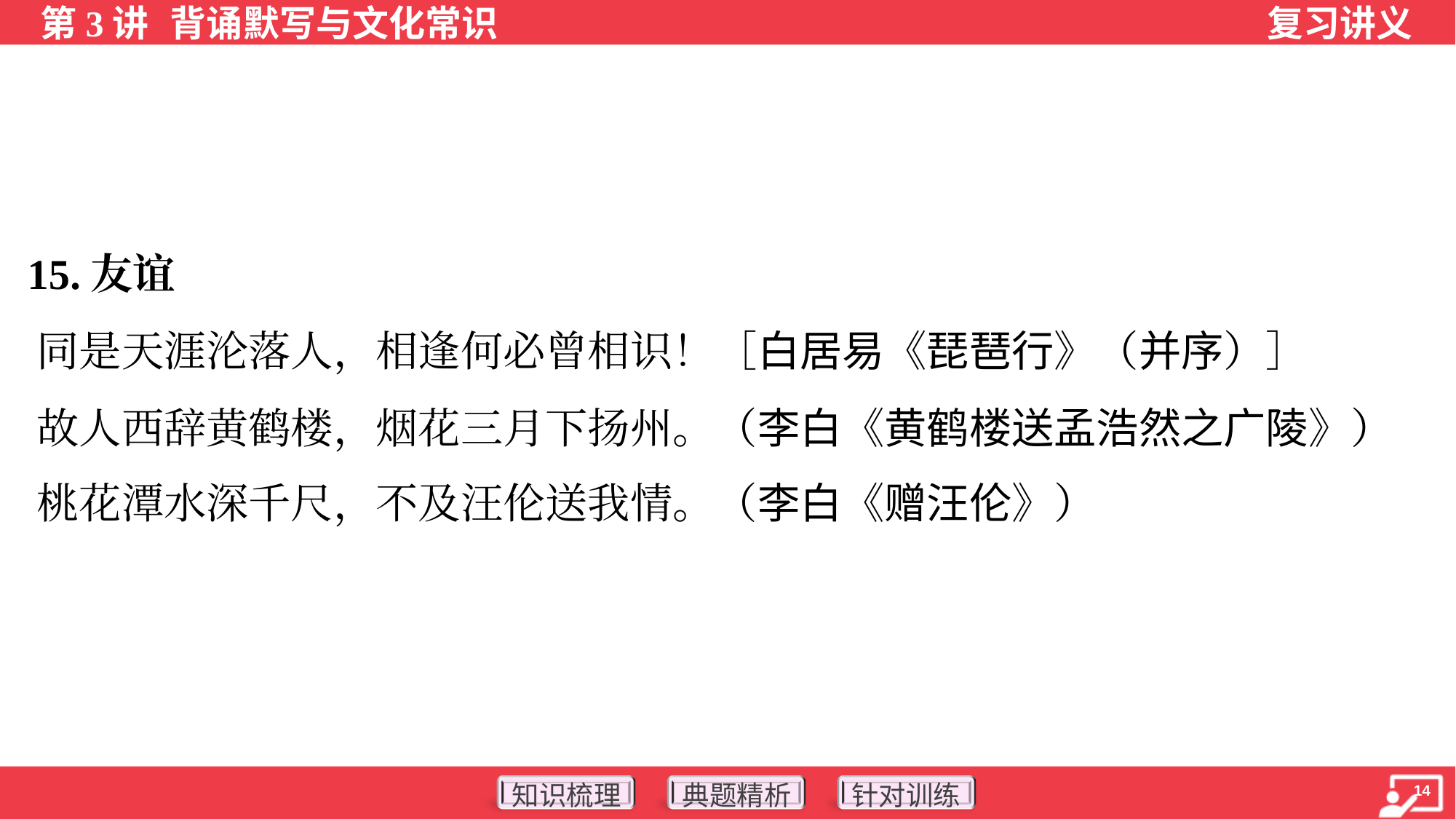

15.友谊
    同是天涯沦落人，相逢何必曾相识！［白居易《琵琶行》（并序）］
    故人西辞黄鹤楼，烟花三月下扬州。（李白《黄鹤楼送孟浩然之广陵》）
    桃花潭水深千尺，不及汪伦送我情。（李白《赠汪伦》）